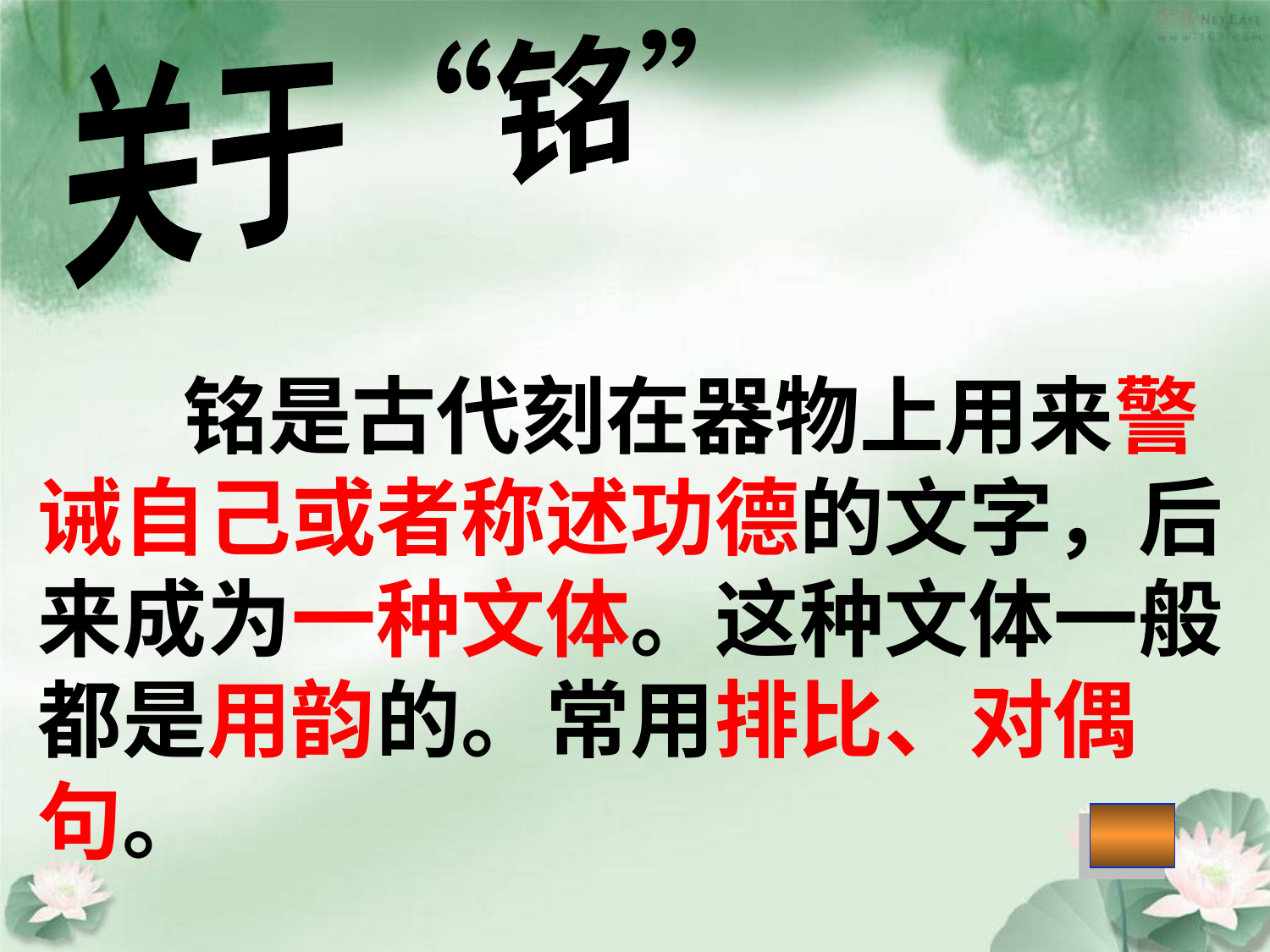

关于“铭”
        铭是古代刻在器物上用来警诫自己或者称述功德的文字，后来成为一种文体。这种文体一般都是用韵的。常用排比、对偶句。